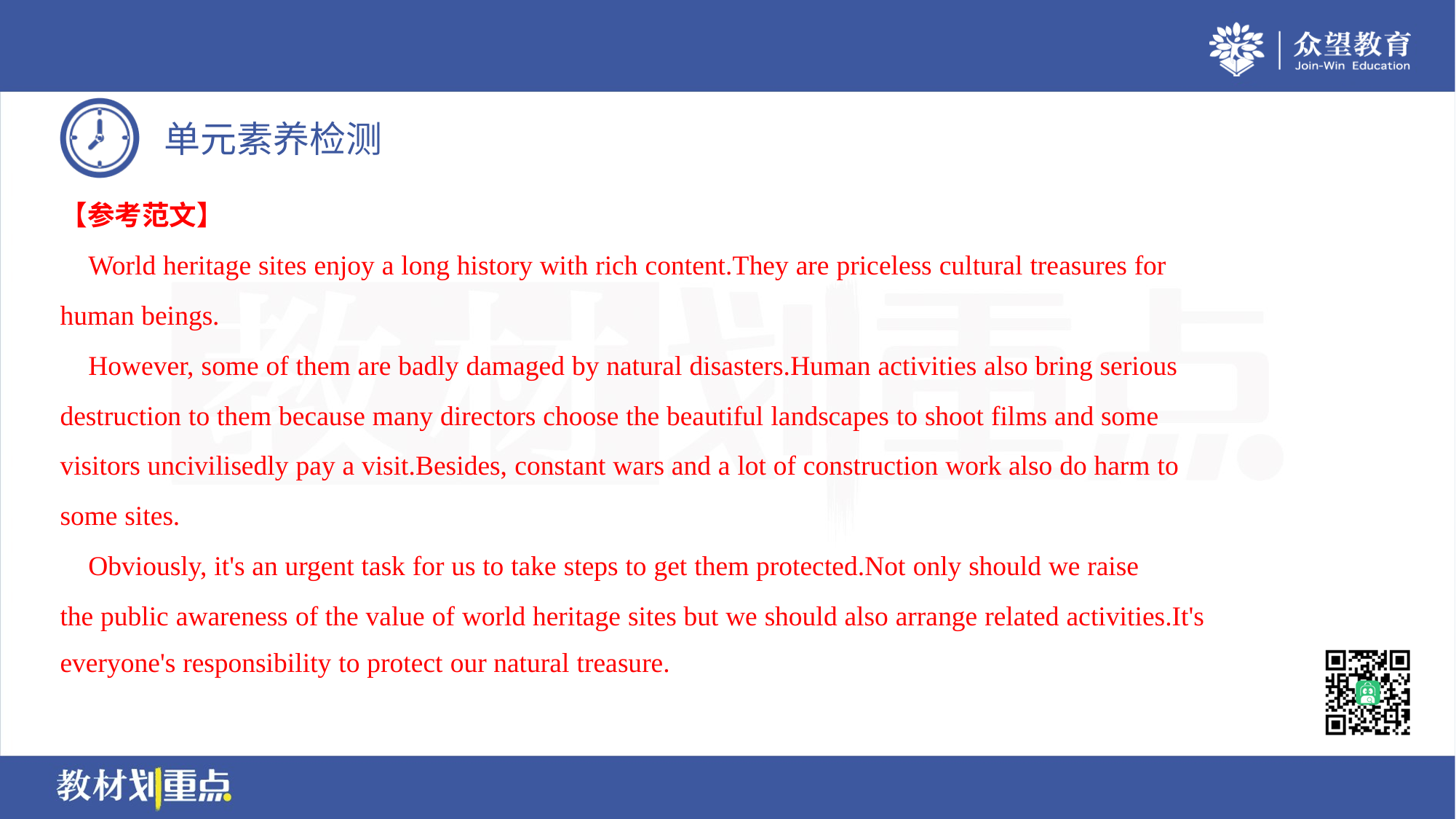

【参考范文】
    World heritage sites enjoy a long history with rich content.They are priceless cultural treasures for
human beings.
    However, some of them are badly damaged by natural disasters.Human activities also bring serious
destruction to them because many directors choose the beautiful landscapes to shoot films and some
visitors uncivilisedly pay a visit.Besides, constant wars and a lot of construction work also do harm to
some sites.
    Obviously, it's an urgent task for us to take steps to get them protected.Not only should we raise
the public awareness of the value of world heritage sites but we should also arrange related activities.It's
everyone's responsibility to protect our natural treasure.